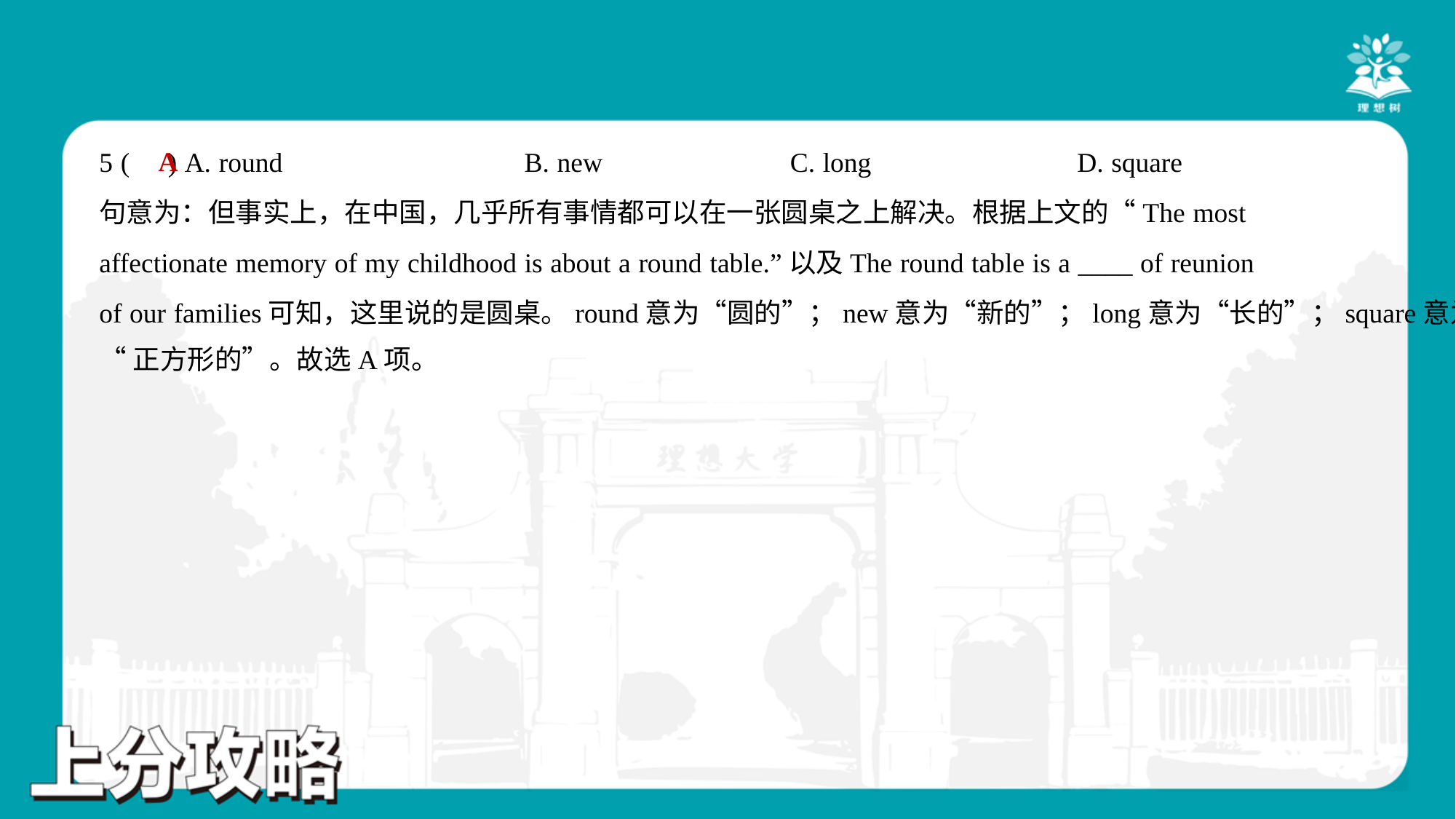

A
5 (     ) A. round	B. new	C. long	D. square
句意为：但事实上，在中国，几乎所有事情都可以在一张圆桌之上解决。根据上文的“The most
affectionate memory of my childhood is about a round table.”以及The round table is a ____ of reunion
of our families可知，这里说的是圆桌。round意为“圆的”；new意为“新的”；long意为“长的”；square意为
“正方形的”。故选A项。